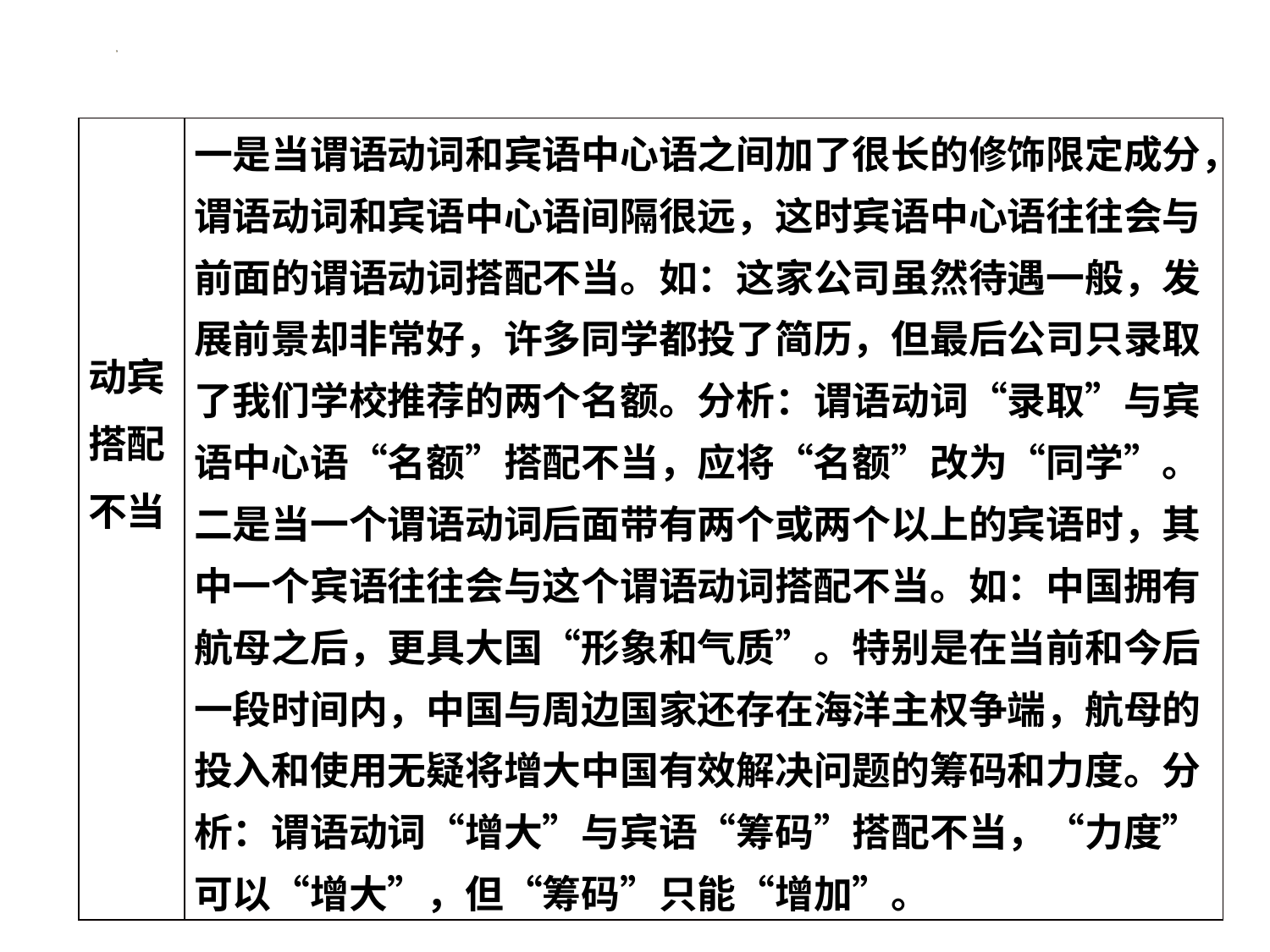

| 动宾搭配不当 | 一是当谓语动词和宾语中心语之间加了很长的修饰限定成分，谓语动词和宾语中心语间隔很远，这时宾语中心语往往会与前面的谓语动词搭配不当。如：这家公司虽然待遇一般，发展前景却非常好，许多同学都投了简历，但最后公司只录取了我们学校推荐的两个名额。分析：谓语动词“录取”与宾语中心语“名额”搭配不当，应将“名额”改为“同学”。二是当一个谓语动词后面带有两个或两个以上的宾语时，其中一个宾语往往会与这个谓语动词搭配不当。如：中国拥有航母之后，更具大国“形象和气质”。特别是在当前和今后一段时间内，中国与周边国家还存在海洋主权争端，航母的投入和使用无疑将增大中国有效解决问题的筹码和力度。分析：谓语动词“增大”与宾语“筹码”搭配不当，“力度”可以“增大”，但“筹码”只能“增加”。 |
| --- | --- |